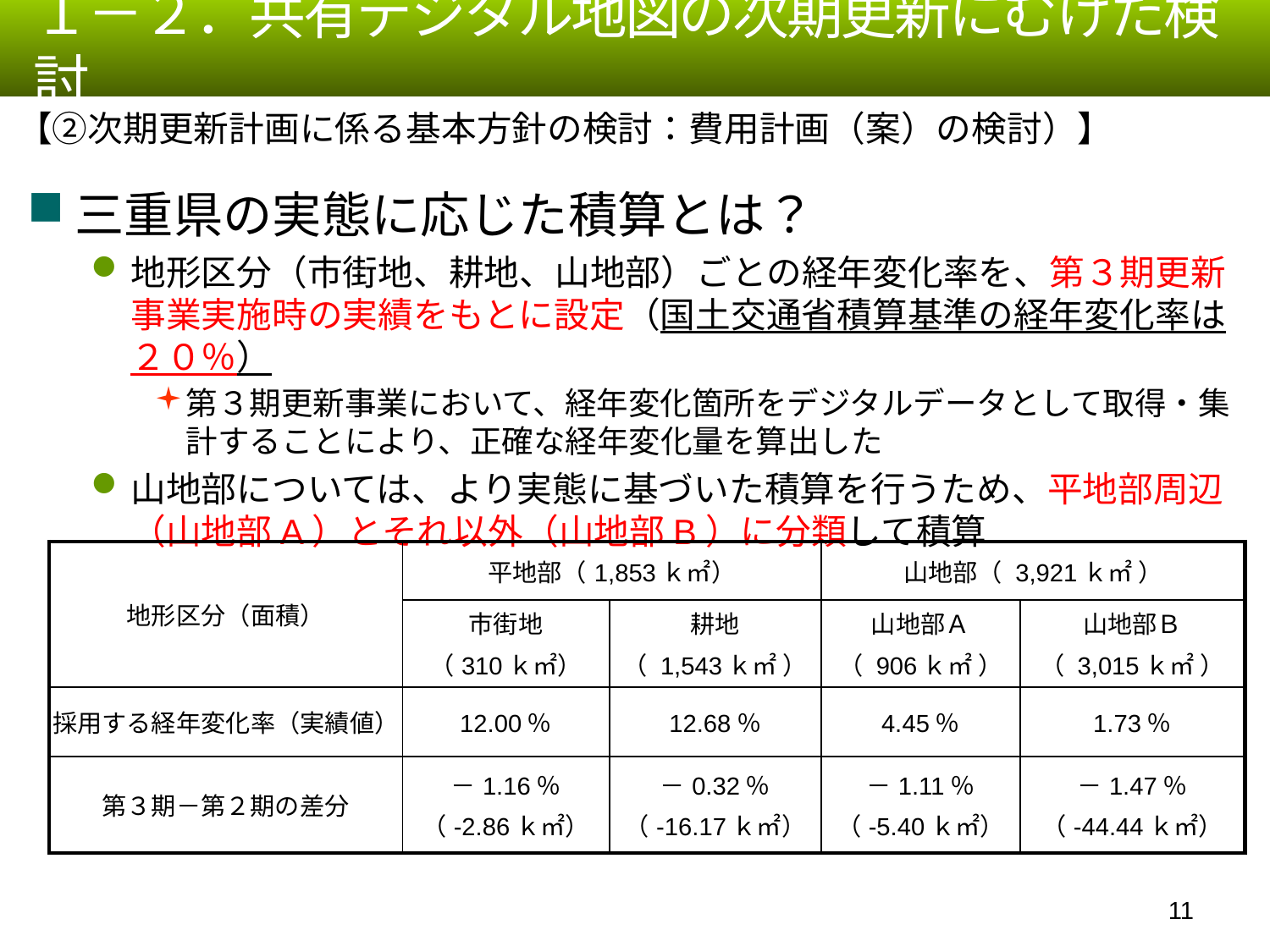

１－２．共有デジタル地図の次期更新にむけた検討
【②次期更新計画に係る基本方針の検討：費用計画（案）の検討）】
三重県の実態に応じた積算とは？
地形区分（市街地、耕地、山地部）ごとの経年変化率を、第３期更新事業実施時の実績をもとに設定（国土交通省積算基準の経年変化率は２０％）
第３期更新事業において、経年変化箇所をデジタルデータとして取得・集計することにより、正確な経年変化量を算出した
山地部については、より実態に基づいた積算を行うため、平地部周辺（山地部A）とそれ以外（山地部B）に分類して積算
| 地形区分（面積） | 平地部（1,853ｋ㎡） |  | 山地部（ 3,921ｋ㎡ ） |  |
| --- | --- | --- | --- | --- |
|  | 市街地 （310ｋ㎡） | 耕地 （ 1,543ｋ㎡ ） | 山地部Ａ （ 906ｋ㎡ ） | 山地部Ｂ （ 3,015ｋ㎡ ） |
| 採用する経年変化率（実績値） | 12.00％ | 12.68％ | 4.45％ | 1.73％ |
| 第３期－第２期の差分 | －1.16％ （-2.86ｋ㎡） | －0.32％ （-16.17ｋ㎡） | －1.11％ （-5.40ｋ㎡） | －1.47％ （-44.44ｋ㎡） |
11